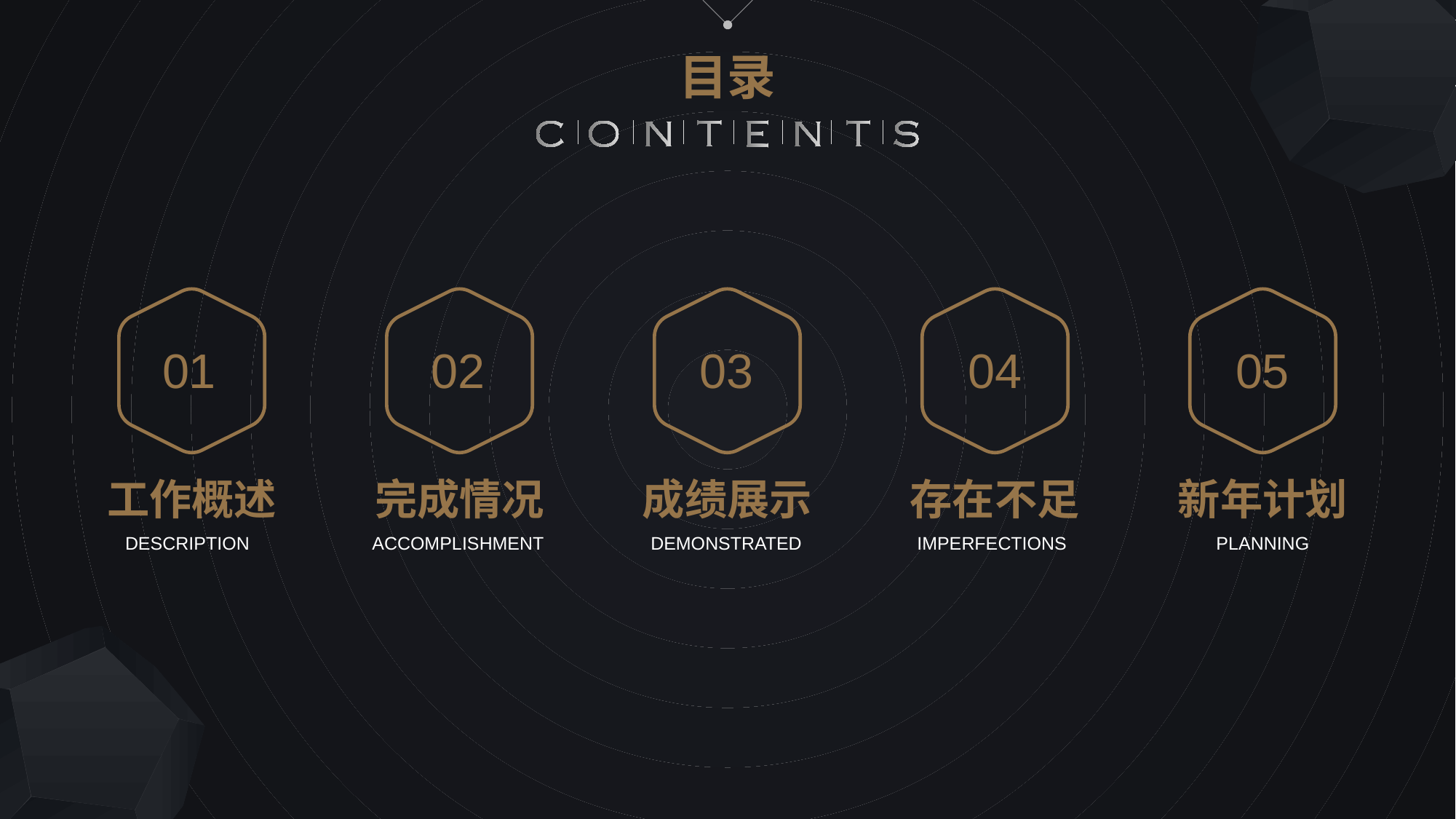

目录

01
工作概述
DESCRIPTION

02
完成情况
ACCOMPLISHMENT

03
成绩展示
DEMONSTRATED

04
存在不足
IMPERFECTIONS

05
新年计划
PLANNING